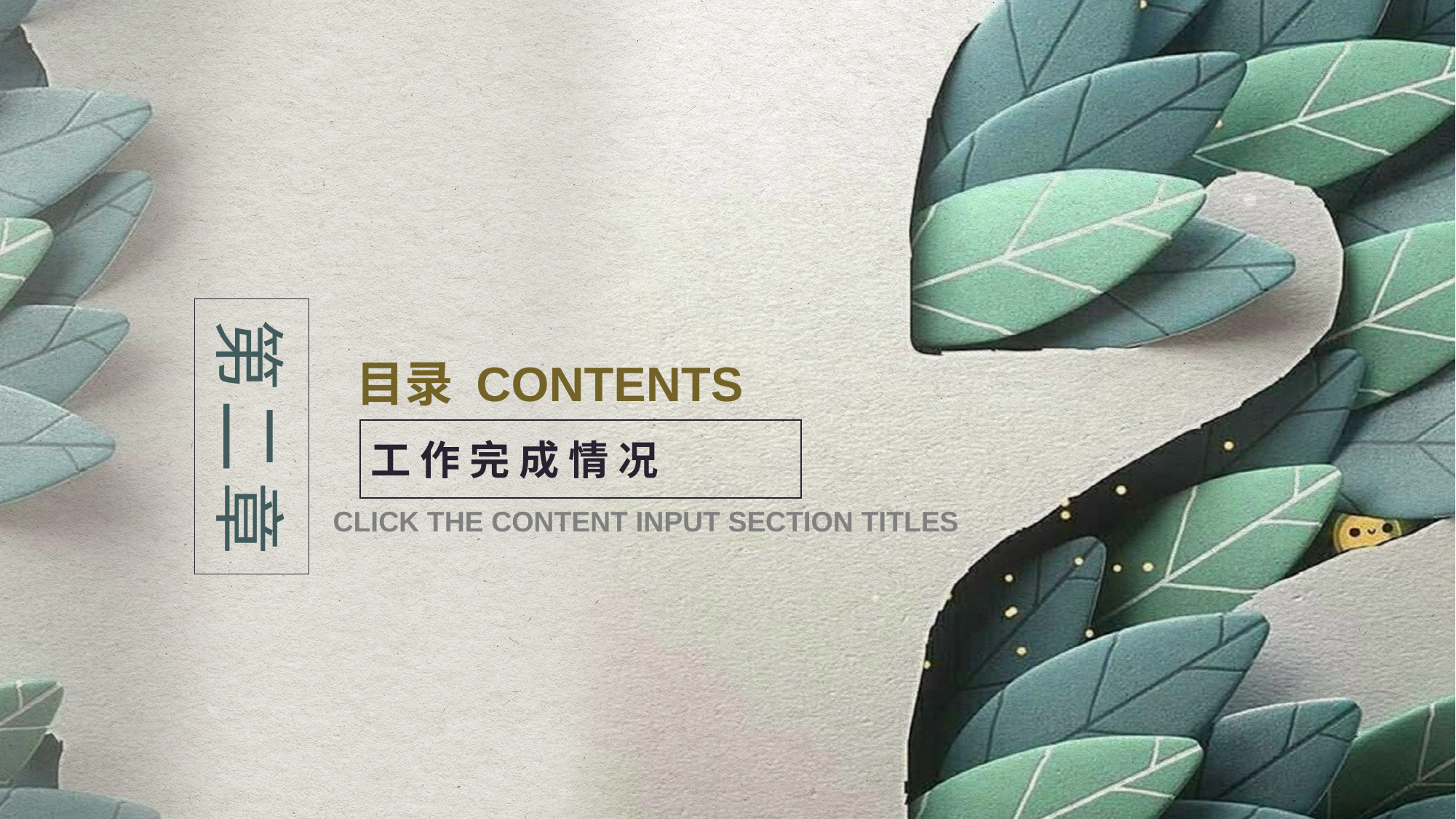

第二章
目录 CONTENTS
工 作 完 成 情 况
CLICK THE CONTENT INPUT SECTION TITLES